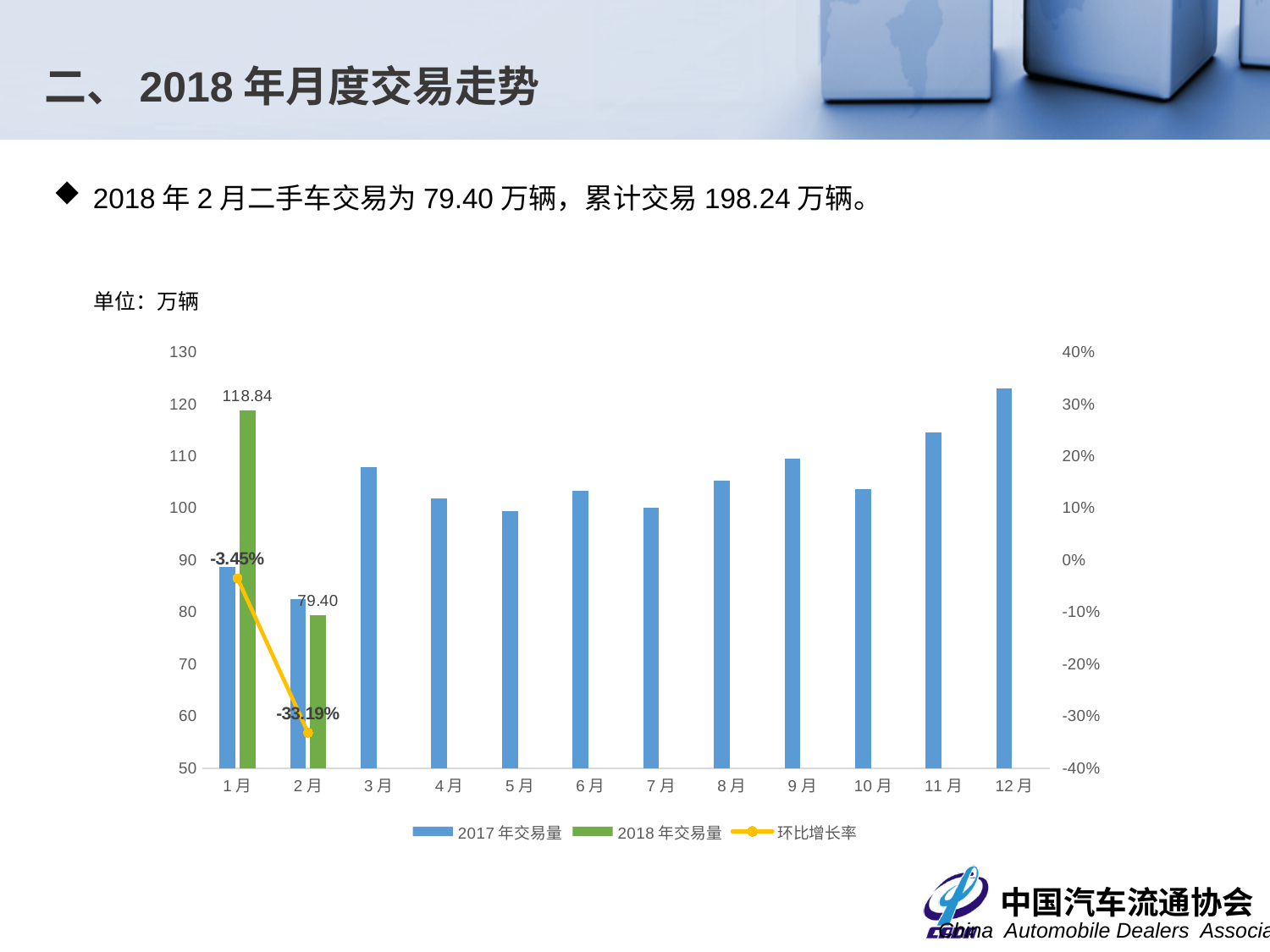

二、2018年月度交易走势
2018年2月二手车交易为79.40万辆，累计交易198.24万辆。
单位：万辆

### Chart

| Category | 2017年交易量 | 2018年交易量 | 环比增长率 |
|---|---|---|---|
| 1月 | 88.64 | 118.8407 | -0.03453130686840329 |
| 2月 | 82.5 | 79.3951 | -0.33191995671516583 |
| 3月 | 107.98 | None | None |
| 4月 | 101.86999999999999 | None | None |
| 5月 | 99.41000000000001 | None | None |
| 6月 | 103.31 | None | None |
| 7月 | 100.19 | None | None |
| 8月 | 105.25 | None | None |
| 9月 | 109.53 | None | None |
| 10月 | 103.72 | None | None |
| 11月 | 114.6 | None | None |
| 12月 | 123.09120000000001 | None | None |